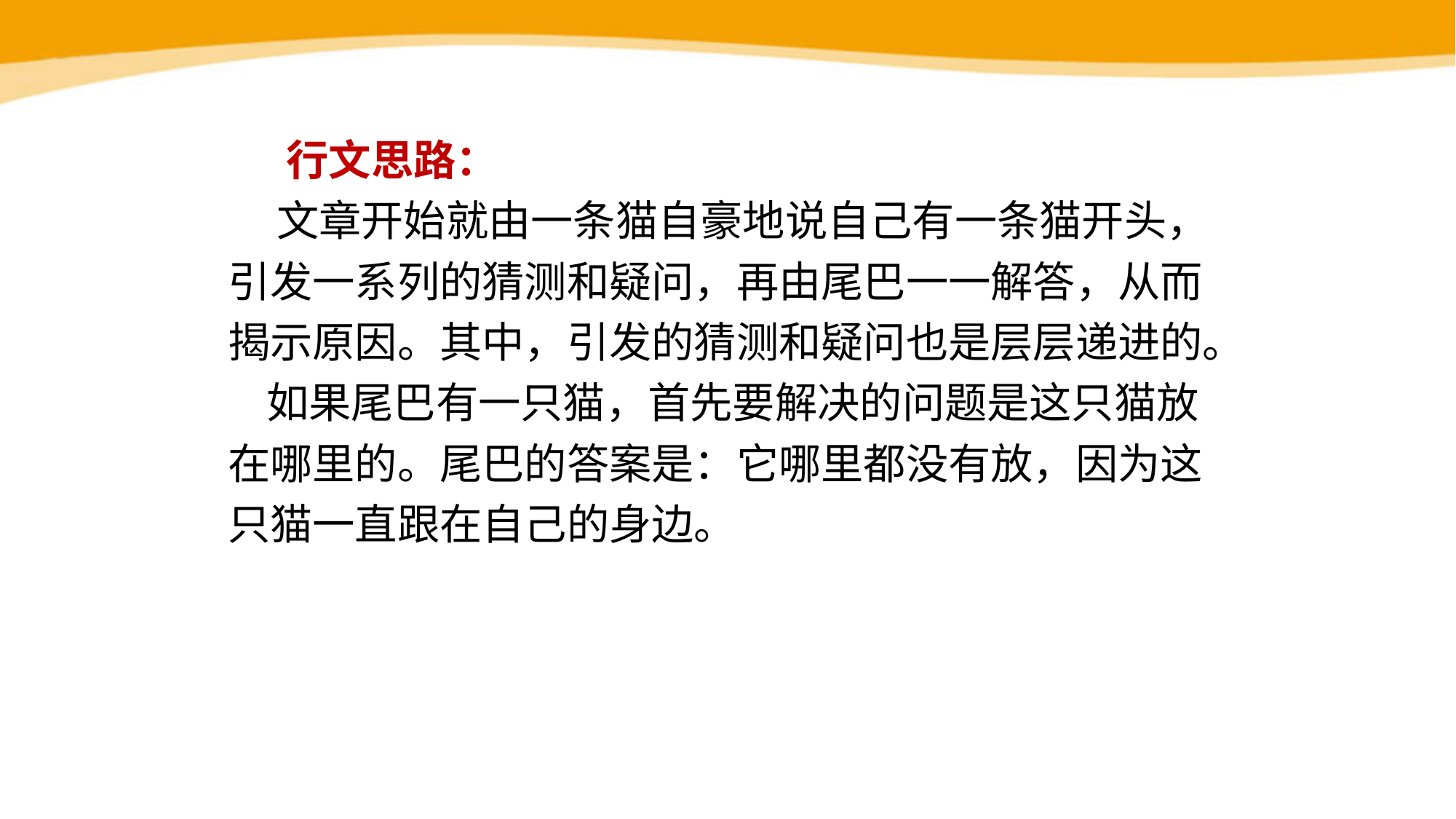

行文思路：
    文章开始就由一条猫自豪地说自己有一条猫开头，引发一系列的猜测和疑问，再由尾巴一一解答，从而揭示原因。其中，引发的猜测和疑问也是层层递进的。
   如果尾巴有一只猫，首先要解决的问题是这只猫放在哪里的。尾巴的答案是：它哪里都没有放，因为这只猫一直跟在自己的身边。